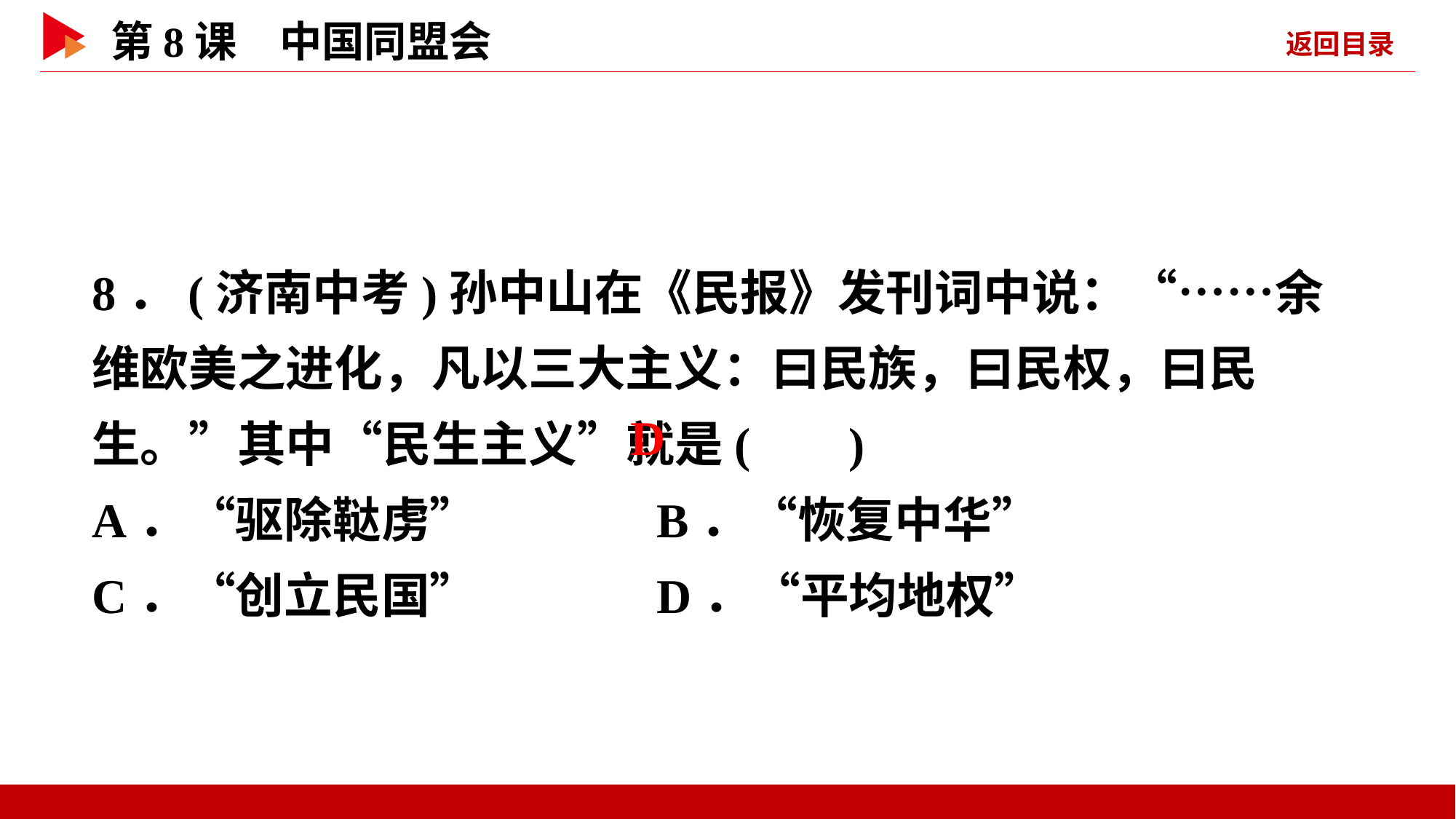

8．(济南中考)孙中山在《民报》发刊词中说：“……余维欧美之进化，凡以三大主义：曰民族，曰民权，曰民生。”其中“民生主义”就是(        )
A．“驱除鞑虏”               B．“恢复中华”
C．“创立民国”               D．“平均地权”
   D